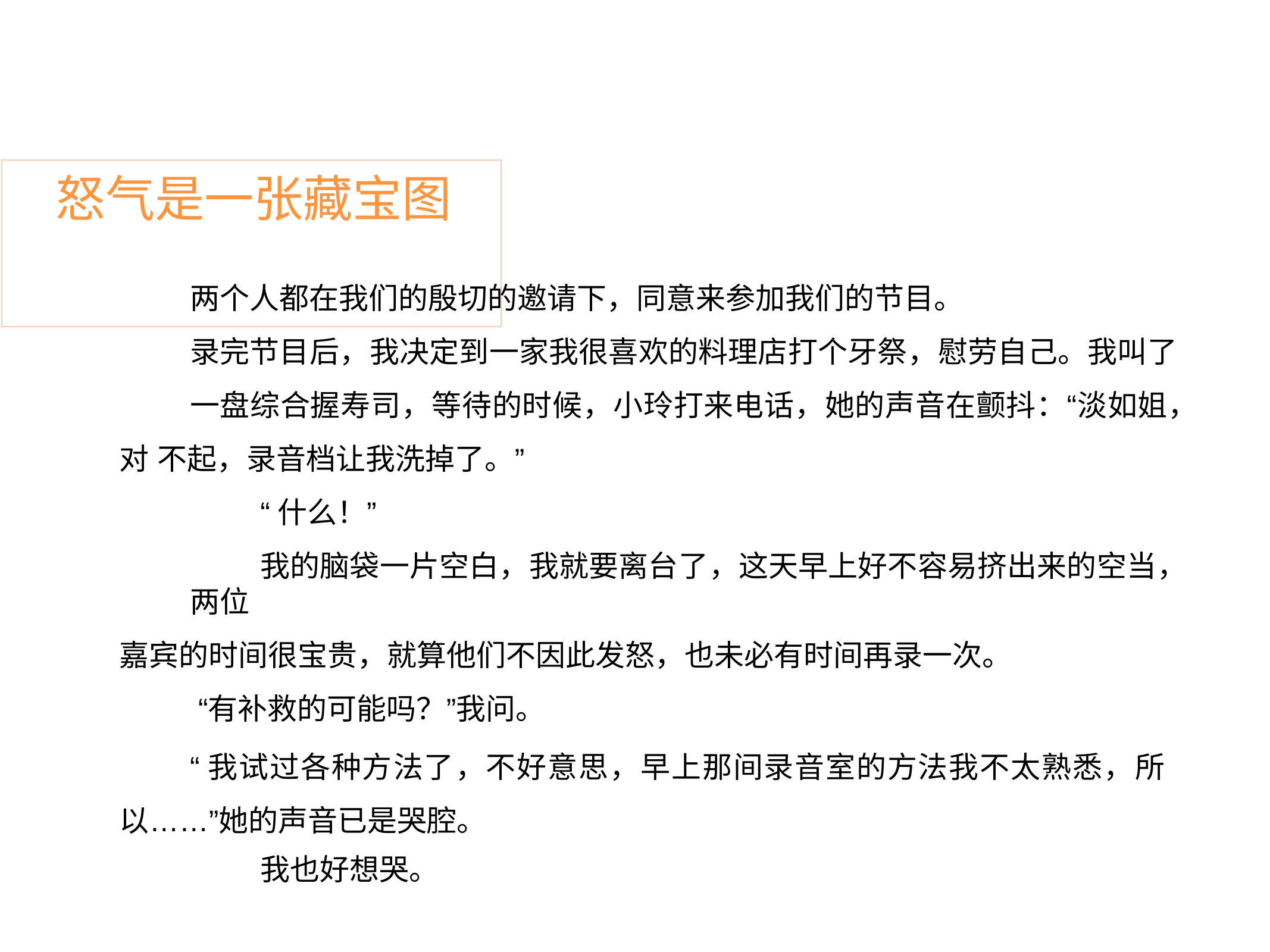

# 怒气是一张藏宝图
两个人都在我们的殷切的邀请下，同意来参加我们的节目。
录完节目后，我决定到一家我很喜欢的料理店打个牙祭，慰劳自己。我叫了
一盘综合握寿司，等待的时候，小玲打来电话，她的声音在颤抖：“淡如姐，对 不起，录音档让我洗掉了。”
“什么！”
我的脑袋一片空白，我就要离台了，这天早上好不容易挤出来的空当，两位
嘉宾的时间很宝贵，就算他们不因此发怒，也未必有时间再录一次。  “有补救的可能吗？”我问。
“我试过各种方法了，不好意思，早上那间录音室的方法我不太熟悉，所 以……”她的声音已是哭腔。
我也好想哭。